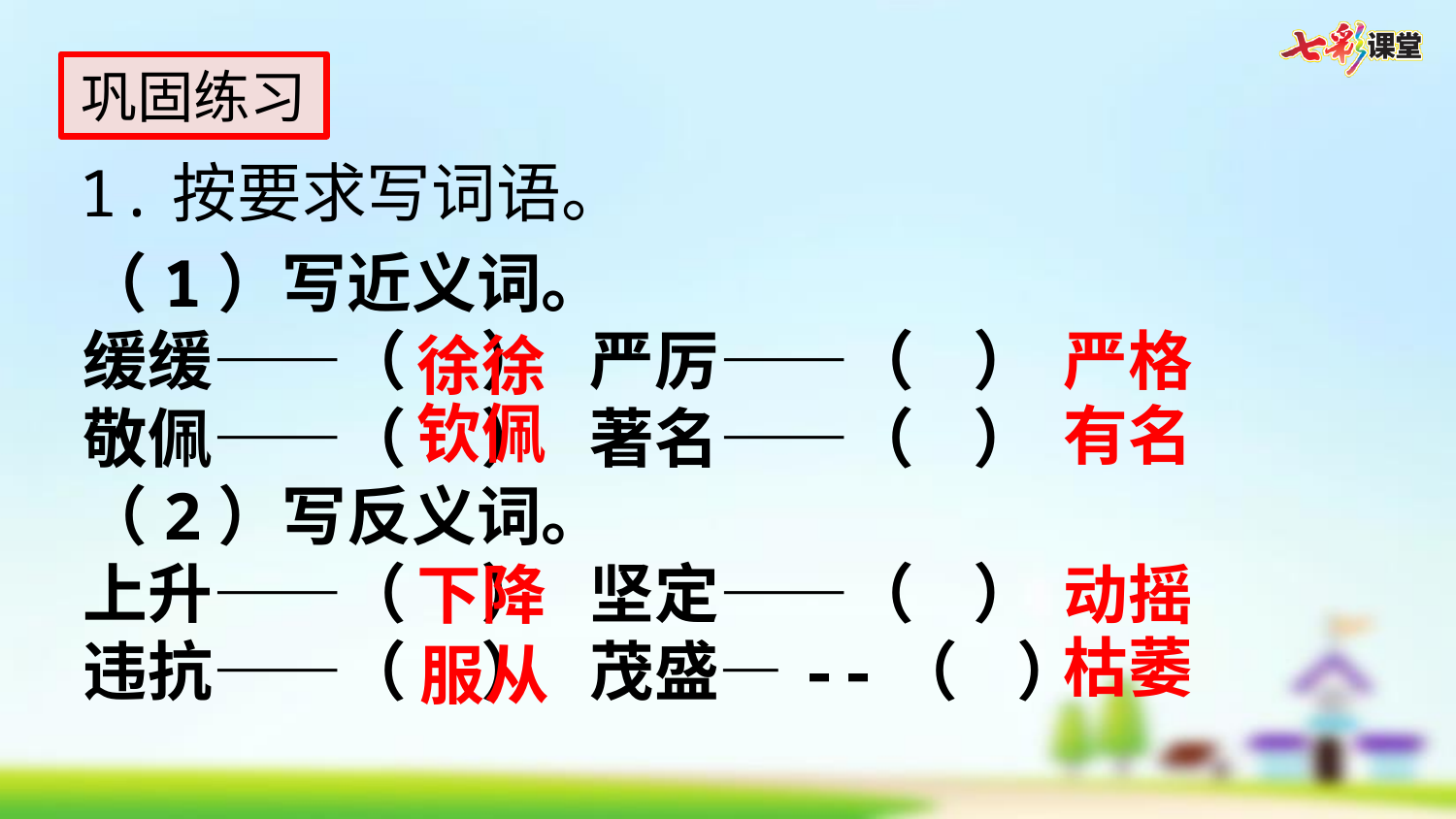

巩固练习
1.按要求写词语。
（1）写近义词。
缓缓——（     ）   严厉——（    ）
敬佩——（     ）   著名——（    ）
（2）写反义词。
上升——（     ）   坚定——（    ）
违抗——（     ）   茂盛—--（    ）

严格
徐徐
钦佩
有名
下降
动摇
枯萎
服从